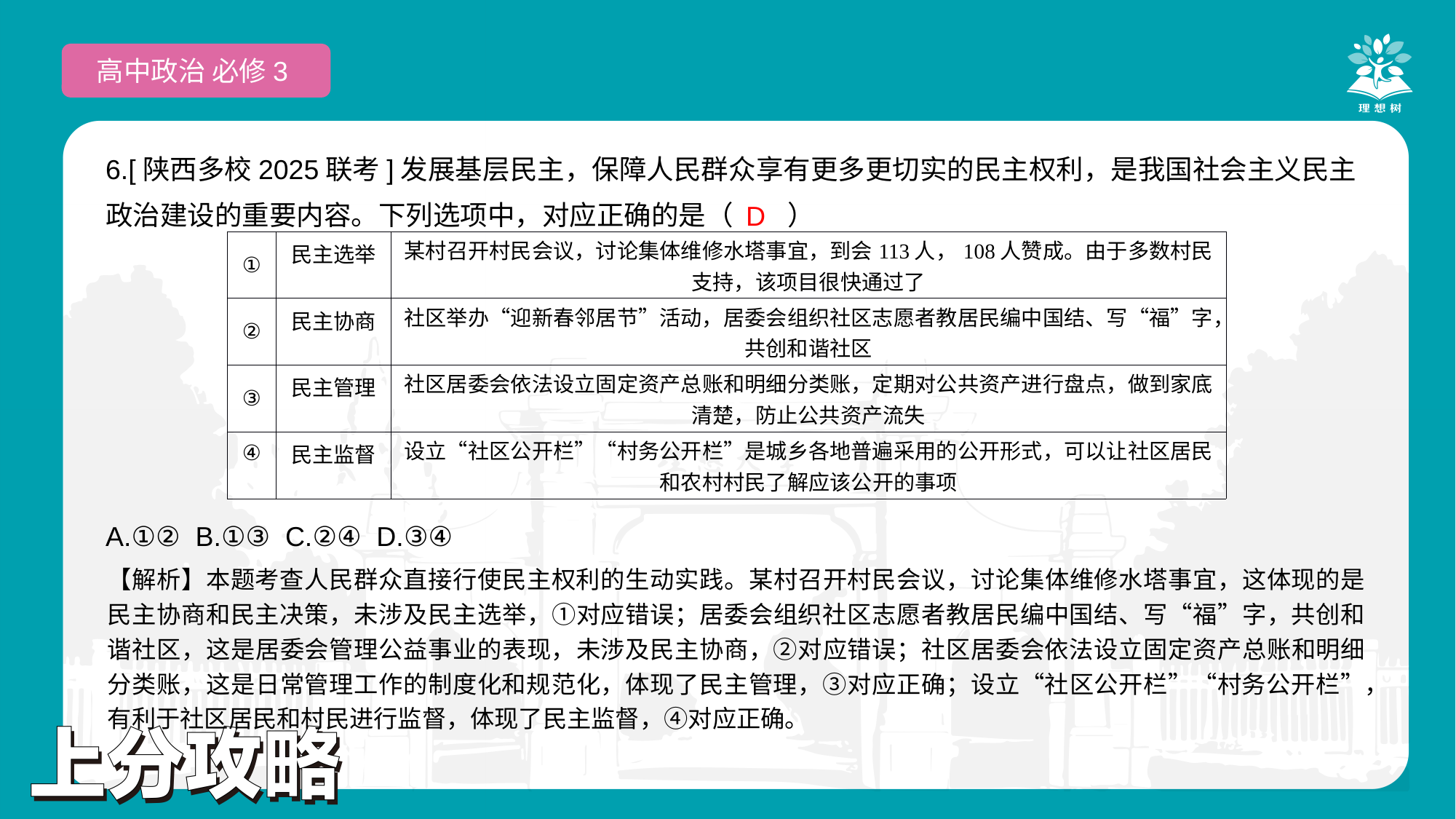

高中政治 必修3
6.[陕西多校2025联考]发展基层民主，保障人民群众享有更多更切实的民主权利，是我国社会主义民主政治建设的重要内容。下列选项中，对应正确的是（　　）

A.①②  B.①③  C.②④  D.③④
 D
| ① | 民主选举 | 某村召开村民会议，讨论集体维修水塔事宜，到会113人，108人赞成。由于多数村民支持，该项目很快通过了 |
| --- | --- | --- |
| ② | 民主协商 | 社区举办“迎新春邻居节”活动，居委会组织社区志愿者教居民编中国结、写“福”字，共创和谐社区 |
| ③ | 民主管理 | 社区居委会依法设立固定资产总账和明细分类账，定期对公共资产进行盘点，做到家底清楚，防止公共资产流失 |
| ④ | 民主监督 | 设立“社区公开栏”“村务公开栏”是城乡各地普遍采用的公开形式，可以让社区居民和农村村民了解应该公开的事项 |
【解析】本题考查人民群众直接行使民主权利的生动实践。某村召开村民会议，讨论集体维修水塔事宜，这体现的是民主协商和民主决策，未涉及民主选举，①对应错误；居委会组织社区志愿者教居民编中国结、写“福”字，共创和谐社区，这是居委会管理公益事业的表现，未涉及民主协商，②对应错误；社区居委会依法设立固定资产总账和明细分类账，这是日常管理工作的制度化和规范化，体现了民主管理，③对应正确；设立“社区公开栏”“村务公开栏”，有利于社区居民和村民进行监督，体现了民主监督，④对应正确。